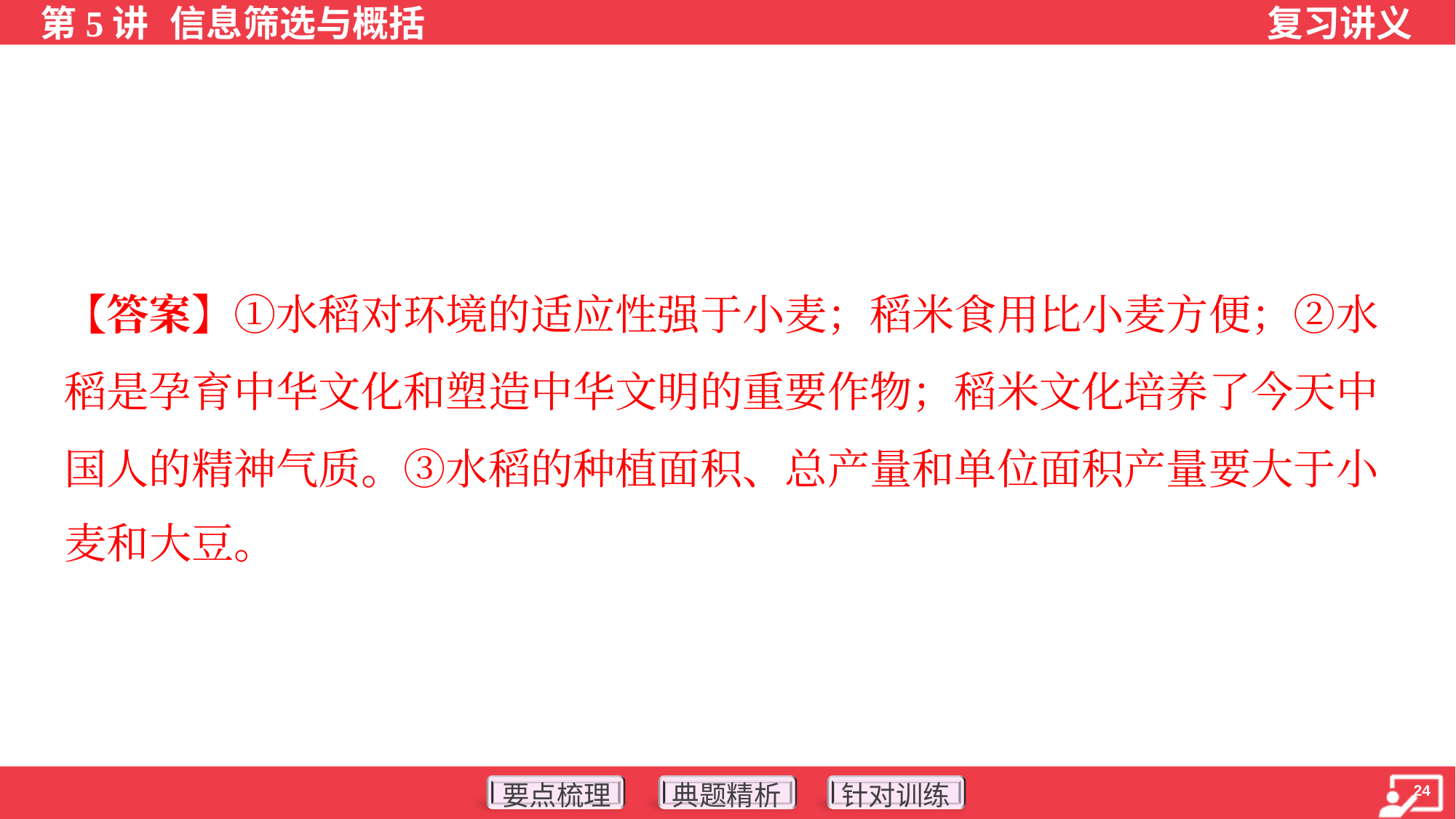

【答案】①水稻对环境的适应性强于小麦；稻米食用比小麦方便；②水
稻是孕育中华文化和塑造中华文明的重要作物；稻米文化培养了今天中
国人的精神气质。③水稻的种植面积、总产量和单位面积产量要大于小
麦和大豆。